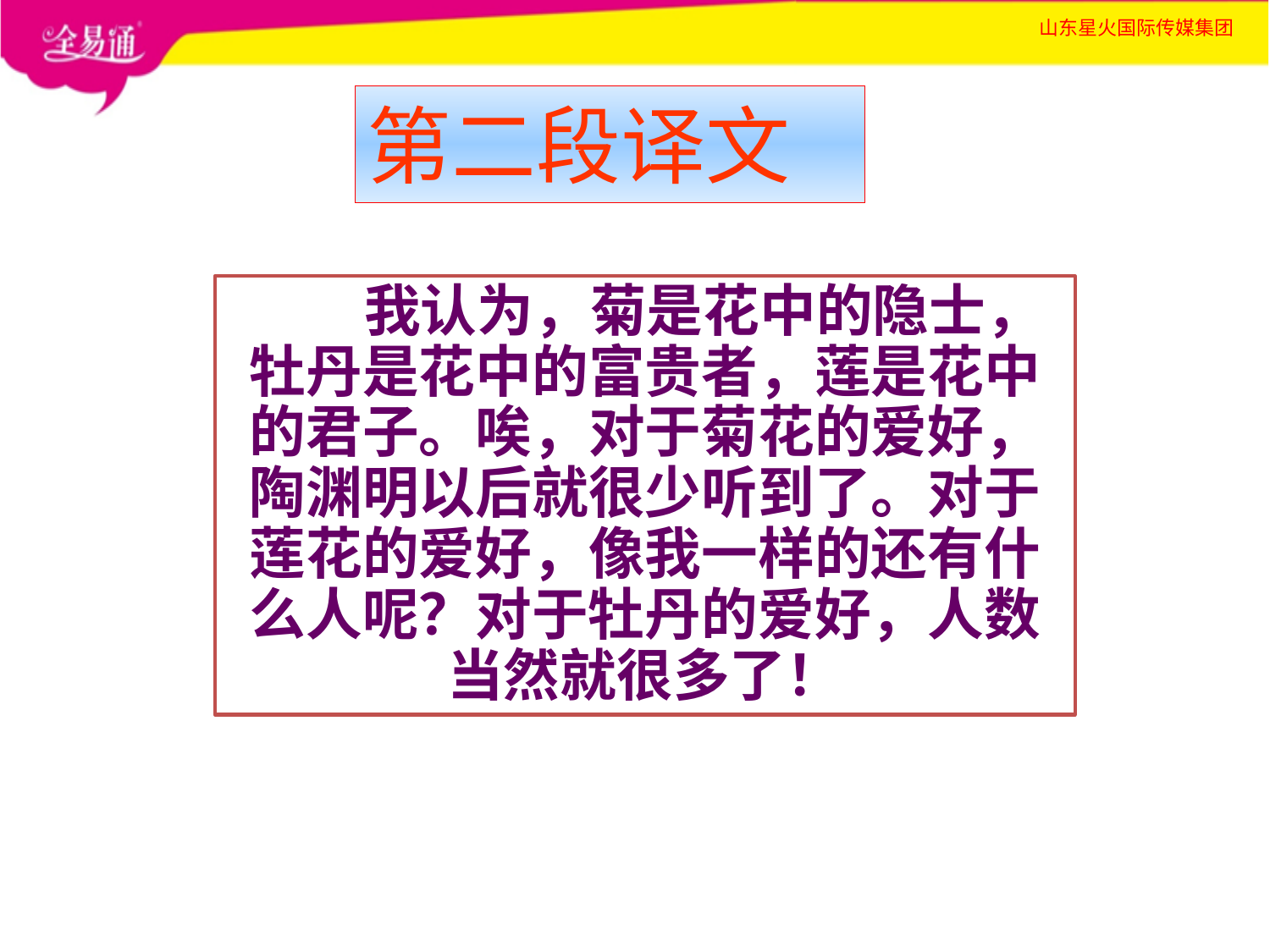

# 第二段译文
        我认为，菊是花中的隐士，牡丹是花中的富贵者，莲是花中的君子。唉，对于菊花的爱好，陶渊明以后就很少听到了。对于莲花的爱好，像我一样的还有什么人呢？对于牡丹的爱好，人数当然就很多了！